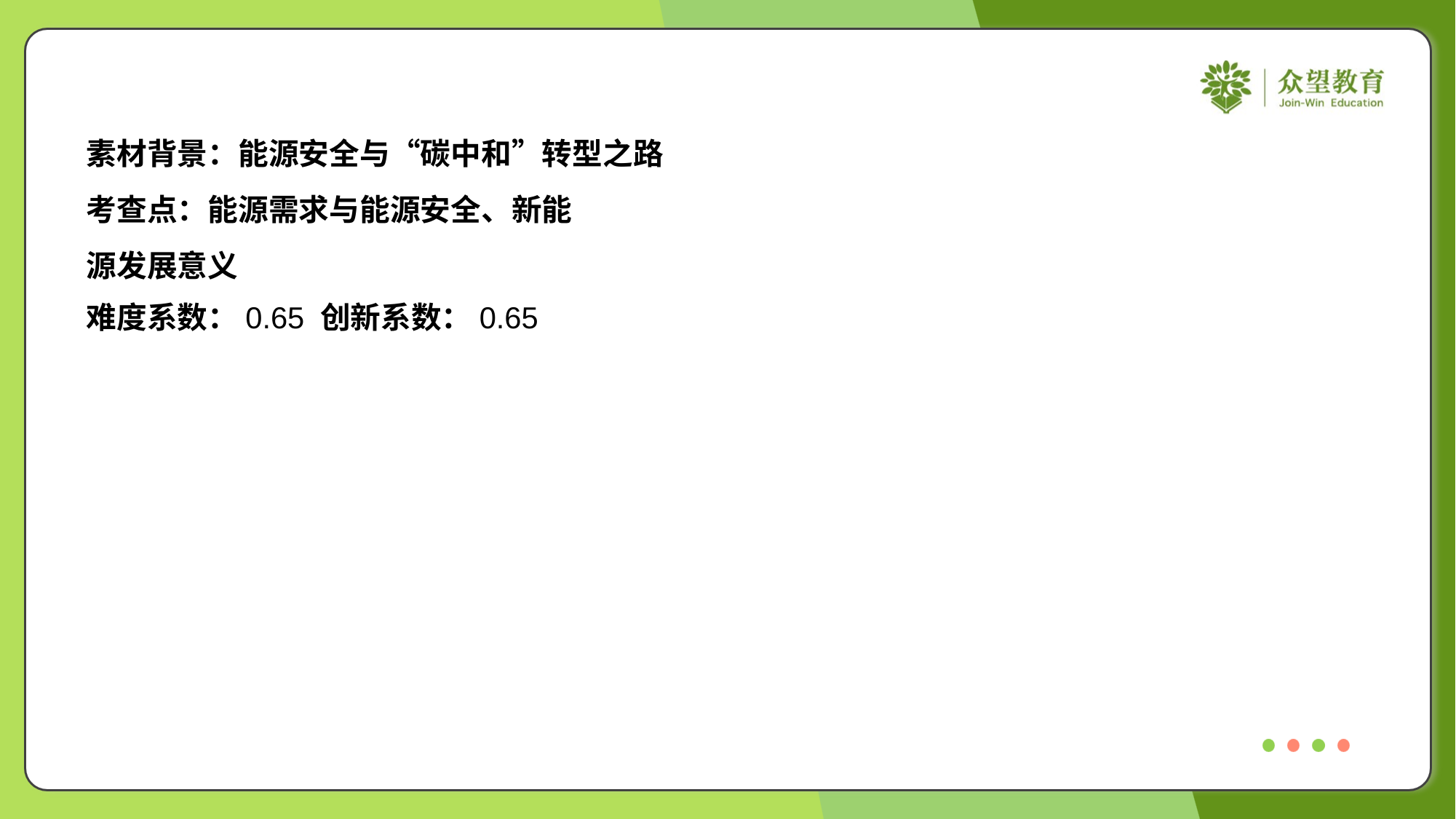

素材背景：能源安全与“碳中和”转型之路
考查点：能源需求与能源安全、新能
源发展意义
难度系数：0.65 创新系数：0.65